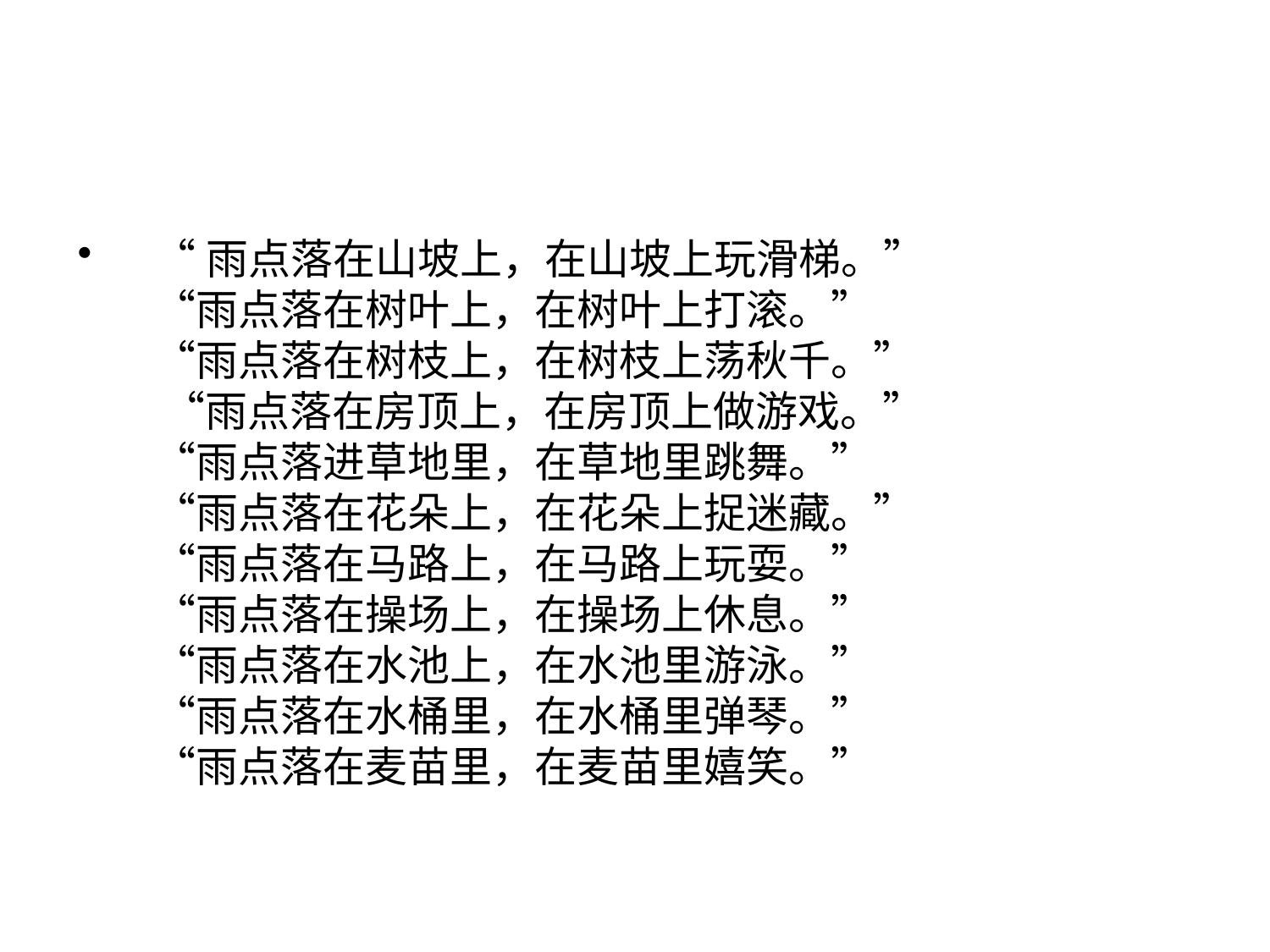

“雨点落在山坡上，在山坡上玩滑梯。”
   “雨点落在树叶上，在树叶上打滚。”
   “雨点落在树枝上，在树枝上荡秋千。”
    “雨点落在房顶上，在房顶上做游戏。”
   “雨点落进草地里，在草地里跳舞。”
   “雨点落在花朵上，在花朵上捉迷藏。”
   “雨点落在马路上，在马路上玩耍。”
   “雨点落在操场上，在操场上休息。”
   “雨点落在水池上，在水池里游泳。”
   “雨点落在水桶里，在水桶里弹琴。”
   “雨点落在麦苗里，在麦苗里嬉笑。”